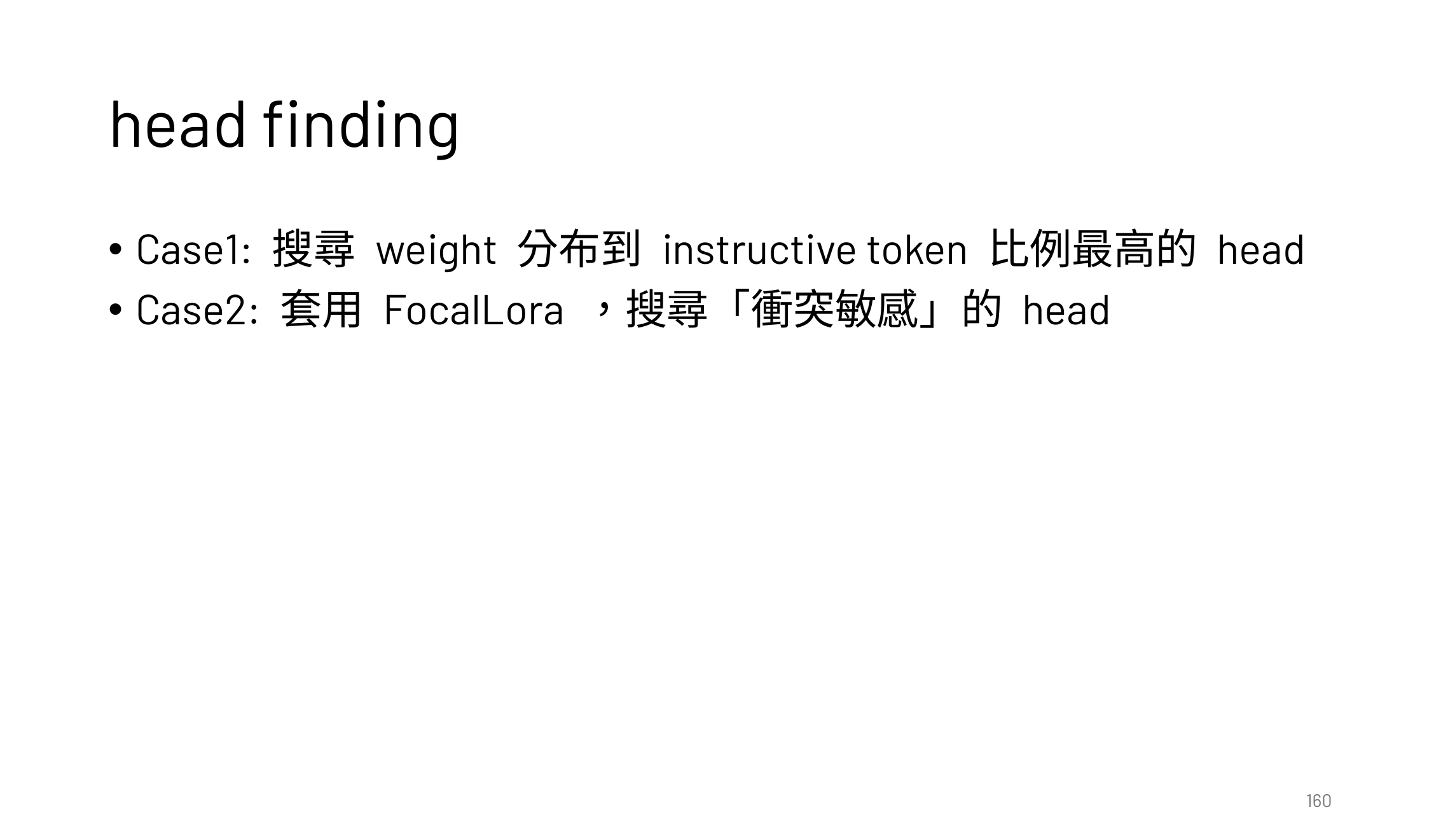

# head finding
Case1: 搜尋 weight 分布到 instructive token 比例最高的 head
Case2: 套用 FocalLora ，搜尋「衝突敏感」的 head

160